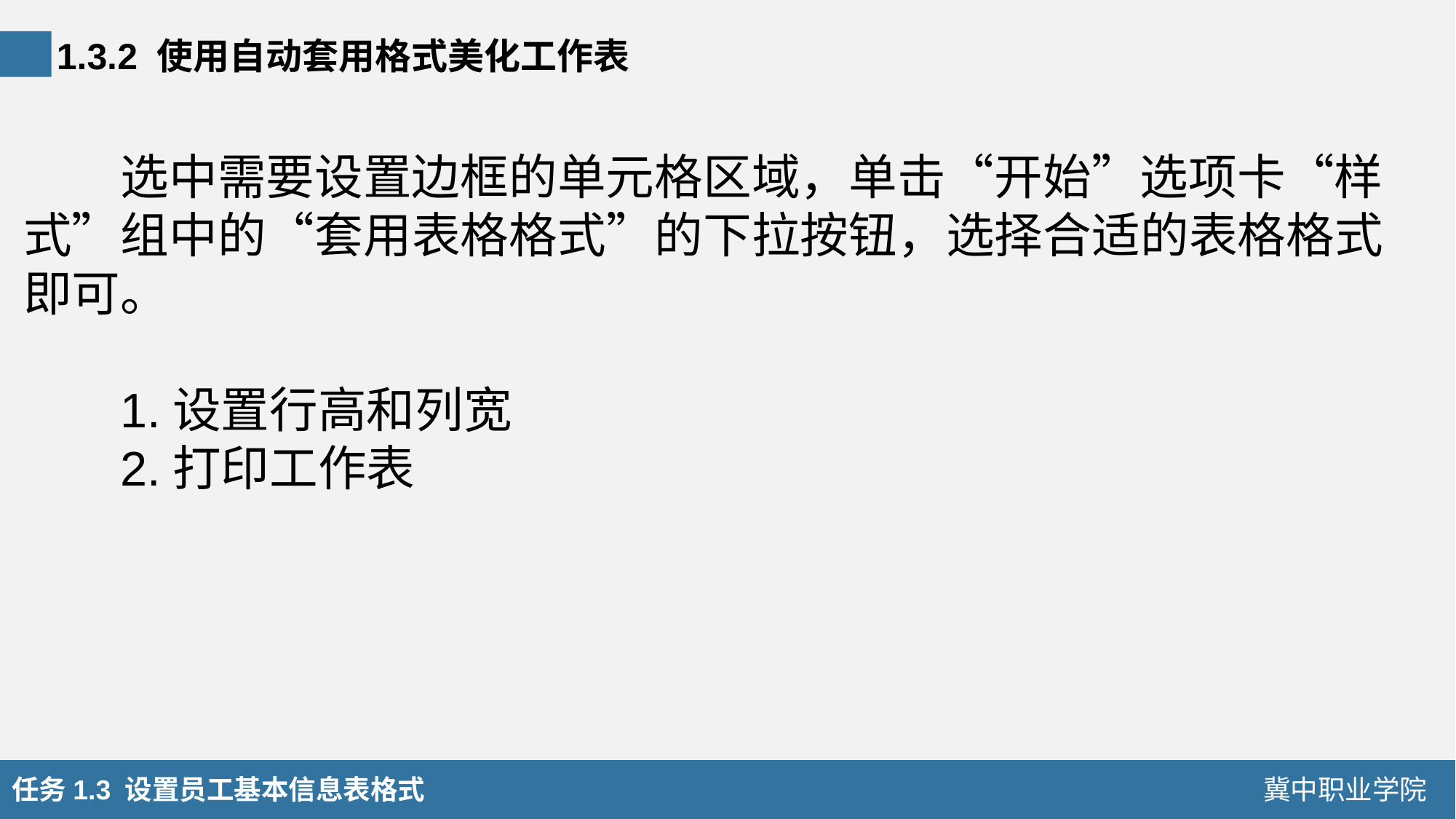

1.3.2 使用自动套用格式美化工作表
选中需要设置边框的单元格区域，单击“开始”选项卡“样式”组中的“套用表格格式”的下拉按钮，选择合适的表格格式即可。

1.设置行高和列宽
2.打印工作表

任务1.3 设置员工基本信息表格式
冀中职业学院